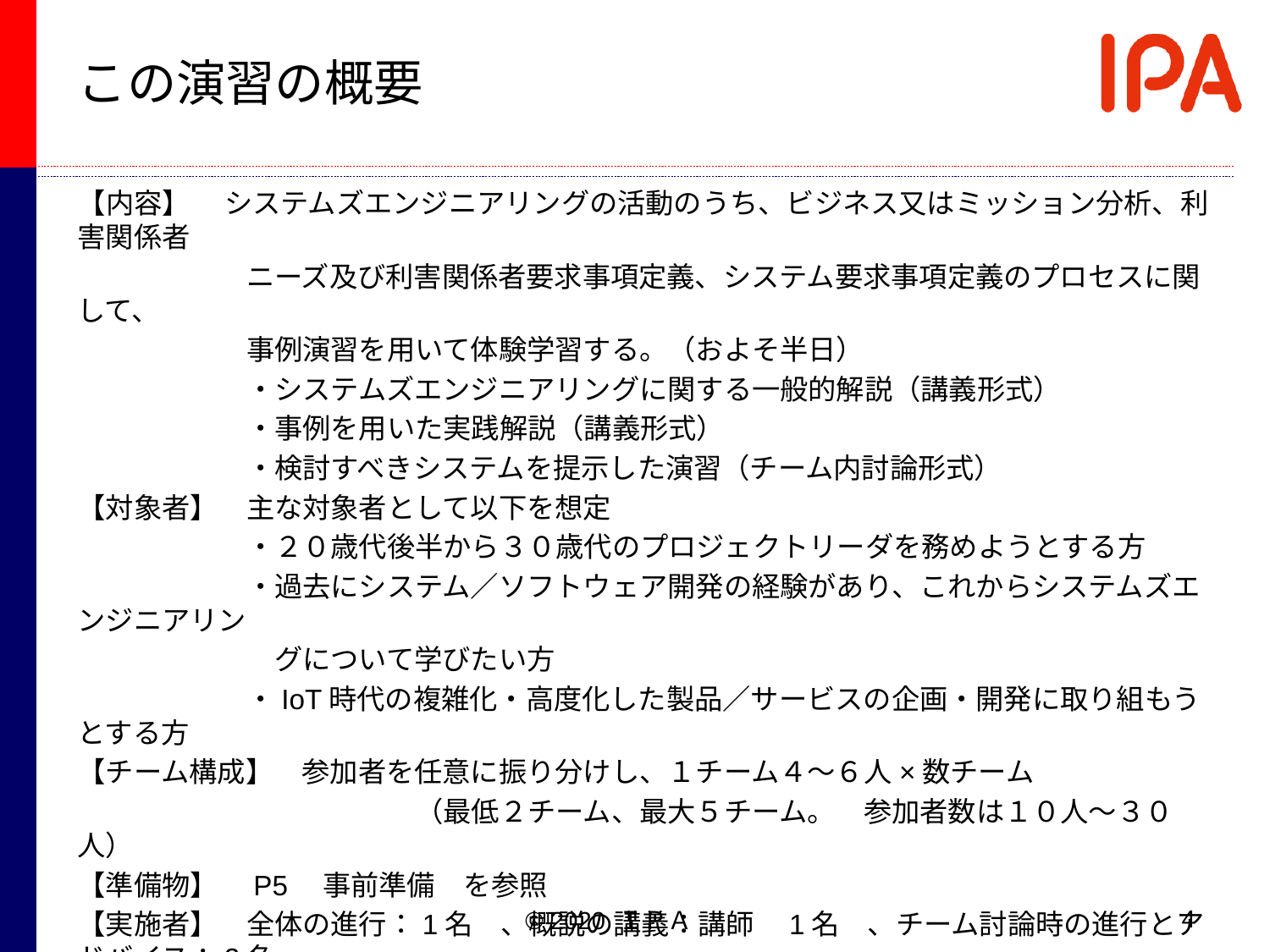

# この演習の概要
【内容】　 システムズエンジニアリングの活動のうち、ビジネス又はミッション分析、利害関係者
　　　　　　ニーズ及び利害関係者要求事項定義、システム要求事項定義のプロセスに関して、
　　　　　　事例演習を用いて体験学習する。（およそ半日）
　　　　　　・システムズエンジニアリングに関する一般的解説（講義形式）
　　　　　　・事例を用いた実践解説（講義形式）
　　　　　　・検討すべきシステムを提示した演習（チーム内討論形式）
【対象者】　主な対象者として以下を想定
　　　　　　・２０歳代後半から３０歳代のプロジェクトリーダを務めようとする方
　　　　　　・過去にシステム／ソフトウェア開発の経験があり、これからシステムズエンジニアリン
　　　　　　　グについて学びたい方
　　　　　　・IoT時代の複雑化・高度化した製品／サービスの企画・開発に取り組もうとする方
【チーム構成】　参加者を任意に振り分けし、１チーム４～６人×数チーム
　　　　　　　　　　　　（最低２チーム、最大５チーム。　参加者数は１０人～３０人）
【準備物】　P5　事前準備　を参照
【実施者】　全体の進行：1名　、概説の講義：講師　1名　、チーム討論時の進行とアドバイス：2名
　　　　　　　（上記をまとめて2～3名程度）

4
© 2020 ＩＰＡ